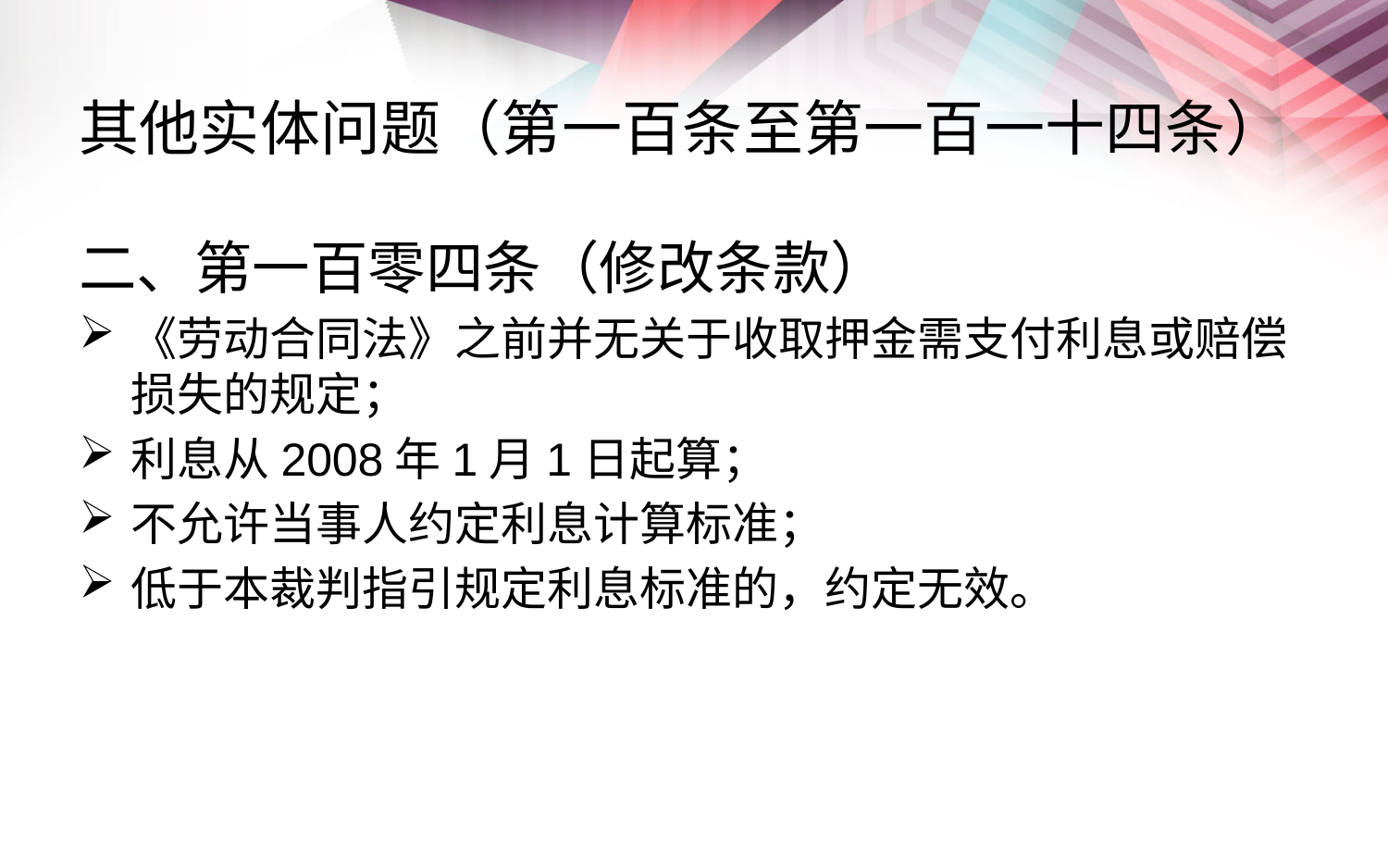

# 其他实体问题（第一百条至第一百一十四条）
二、第一百零四条（修改条款）
《劳动合同法》之前并无关于收取押金需支付利息或赔偿损失的规定；
利息从2008年1月1日起算；
不允许当事人约定利息计算标准；
低于本裁判指引规定利息标准的，约定无效。